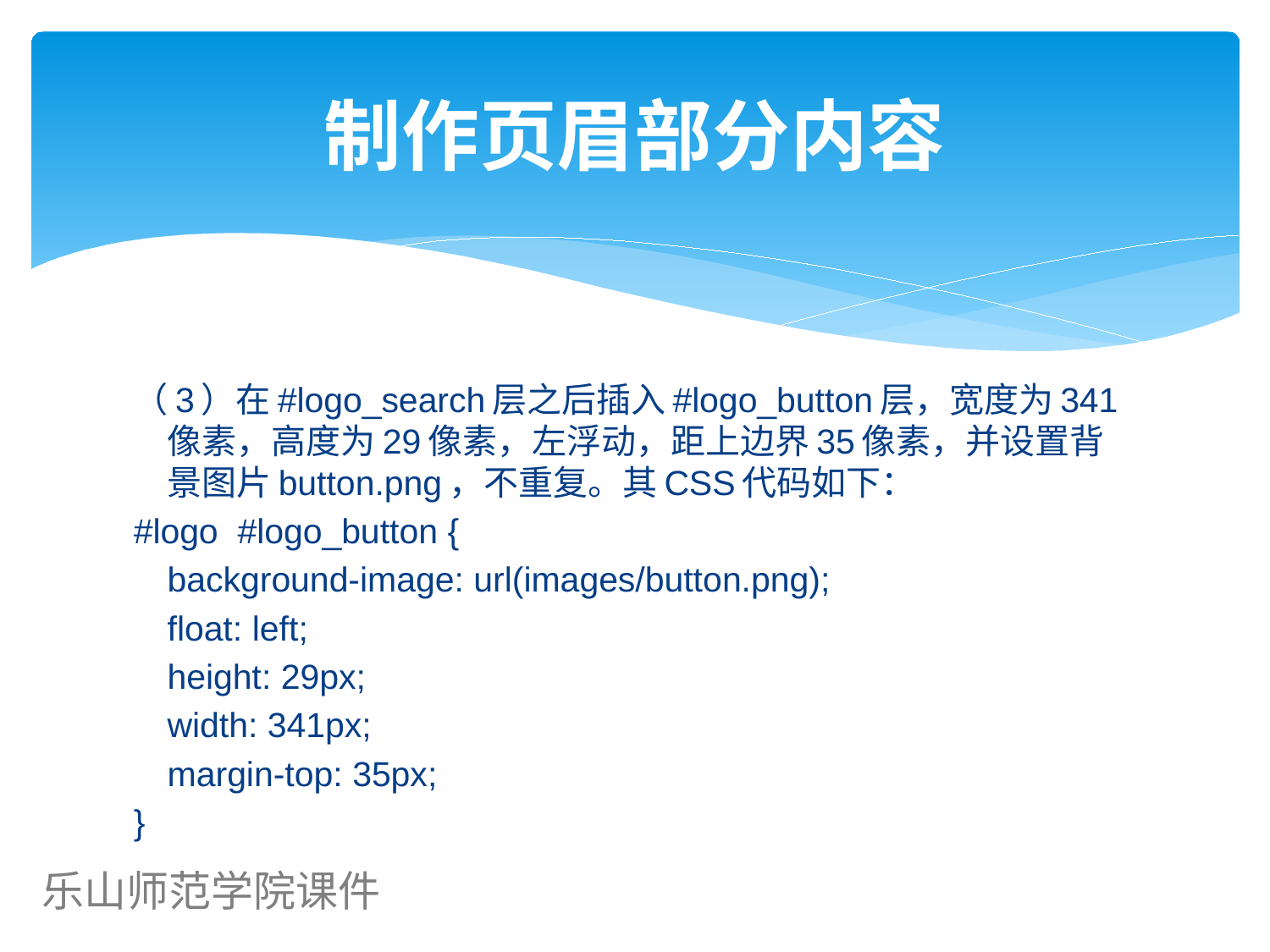

# 制作页眉部分内容
（3）在#logo_search层之后插入#logo_button层，宽度为341像素，高度为29像素，左浮动，距上边界35像素，并设置背景图片button.png，不重复。其CSS代码如下：
#logo  #logo_button {
	background-image: url(images/button.png);
	float: left;
	height: 29px;
	width: 341px;
	margin-top: 35px;
}